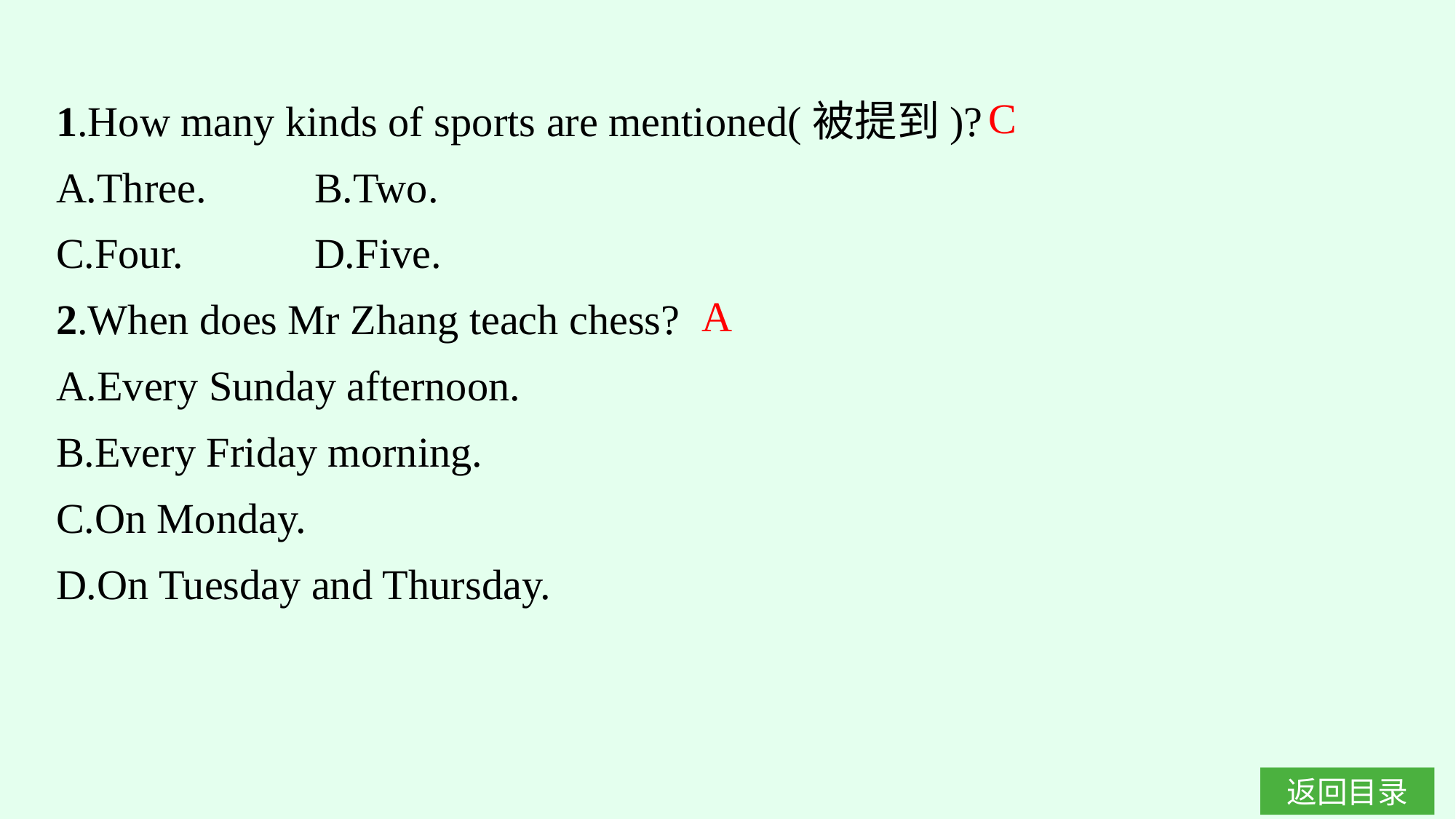

1.How many kinds of sports are mentioned(被提到)?
A.Three.	B.Two.
C.Four.		D.Five.
2.When does Mr Zhang teach chess?
A.Every Sunday afternoon.
B.Every Friday morning.
C.On Monday.
D.On Tuesday and Thursday.
C
A